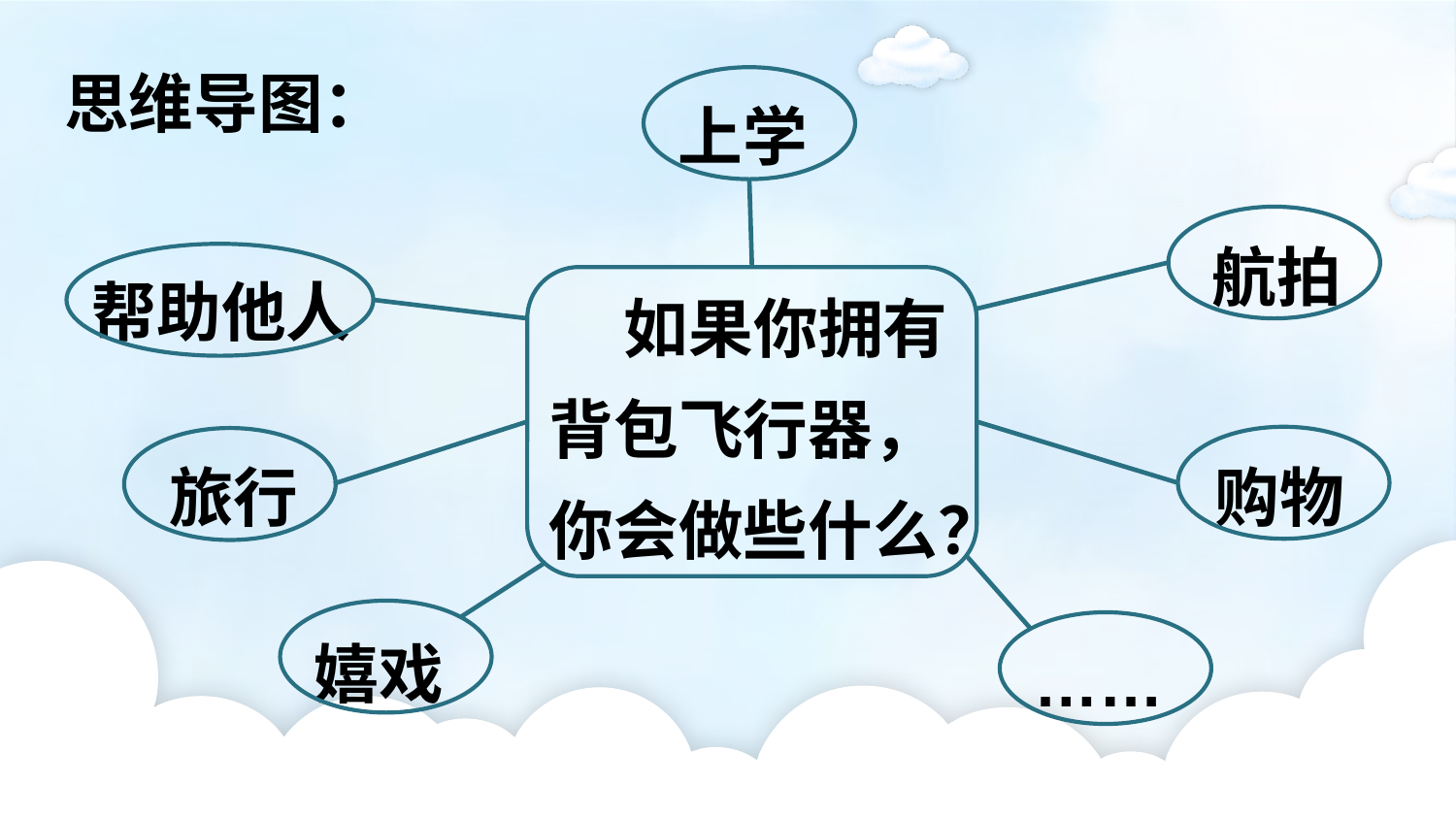

思维导图：
上学

航拍

帮助他人

    如果你拥有背包飞行器，你会做些什么？

旅行
购物

嬉戏
……